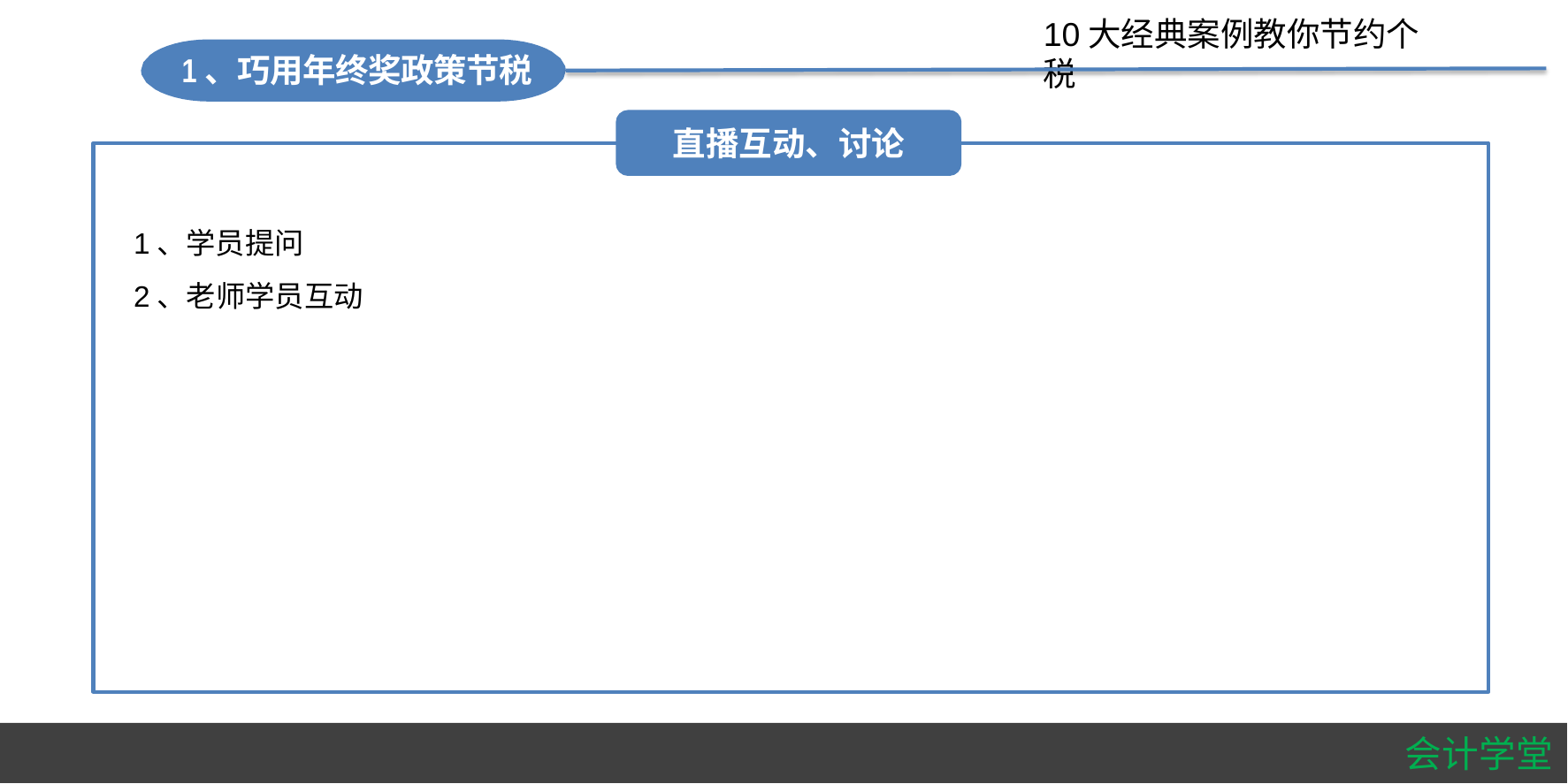

#
10大经典案例教你节约个税

1、巧用年终奖政策节税

直播互动、讨论

1、学员提问
2、老师学员互动

会计学堂